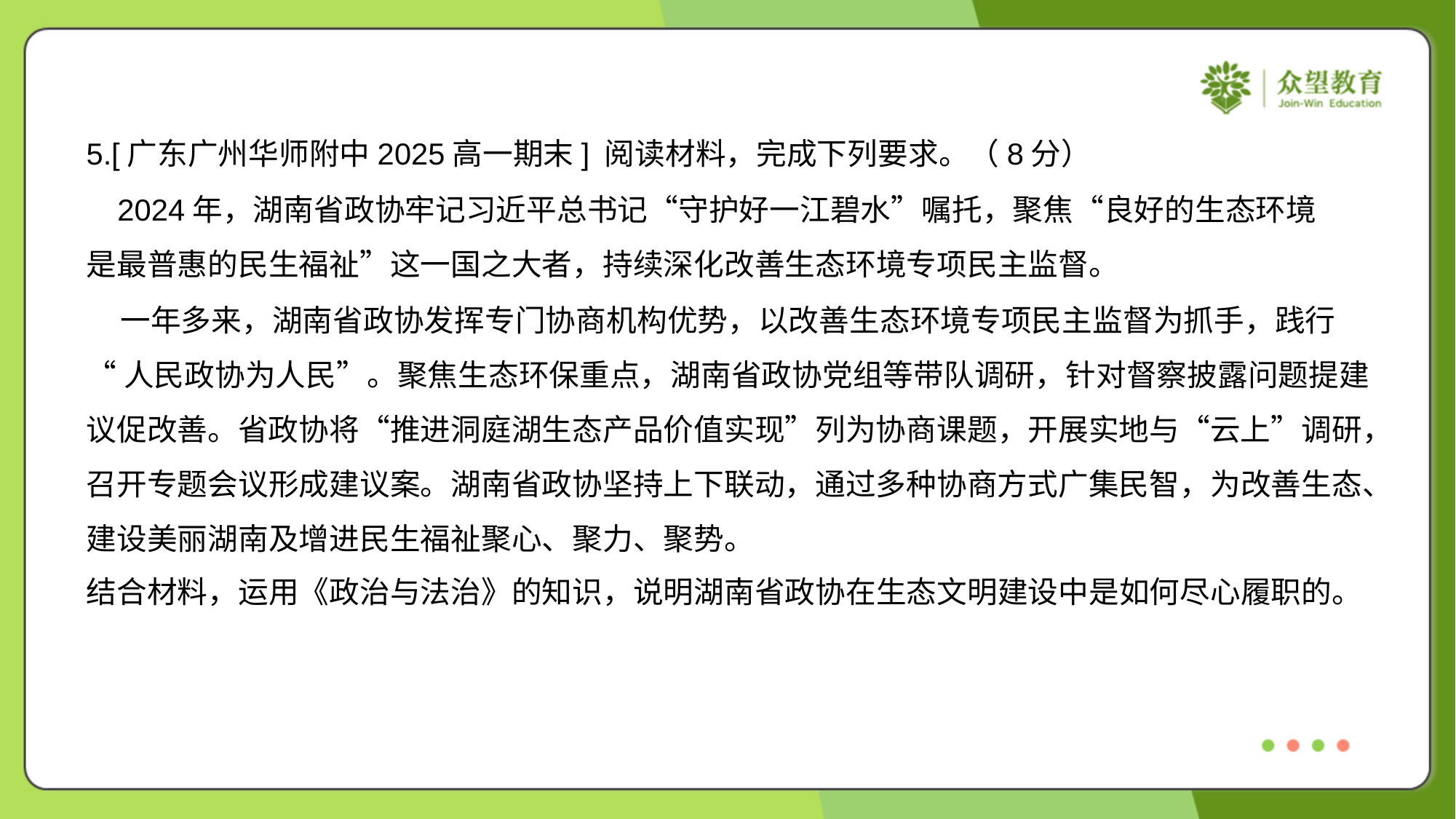

5.[广东广州华师附中2025高一期末] 阅读材料，完成下列要求。（8分）
    2024年，湖南省政协牢记习近平总书记“守护好一江碧水”嘱托，聚焦“良好的生态环境
是最普惠的民生福祉”这一国之大者，持续深化改善生态环境专项民主监督。
    一年多来，湖南省政协发挥专门协商机构优势，以改善生态环境专项民主监督为抓手，践行
“人民政协为人民”。聚焦生态环保重点，湖南省政协党组等带队调研，针对督察披露问题提建
议促改善。省政协将“推进洞庭湖生态产品价值实现”列为协商课题，开展实地与“云上”调研，
召开专题会议形成建议案。湖南省政协坚持上下联动，通过多种协商方式广集民智，为改善生态、
建设美丽湖南及增进民生福祉聚心、聚力、聚势。
结合材料，运用《政治与法治》的知识，说明湖南省政协在生态文明建设中是如何尽心履职的。